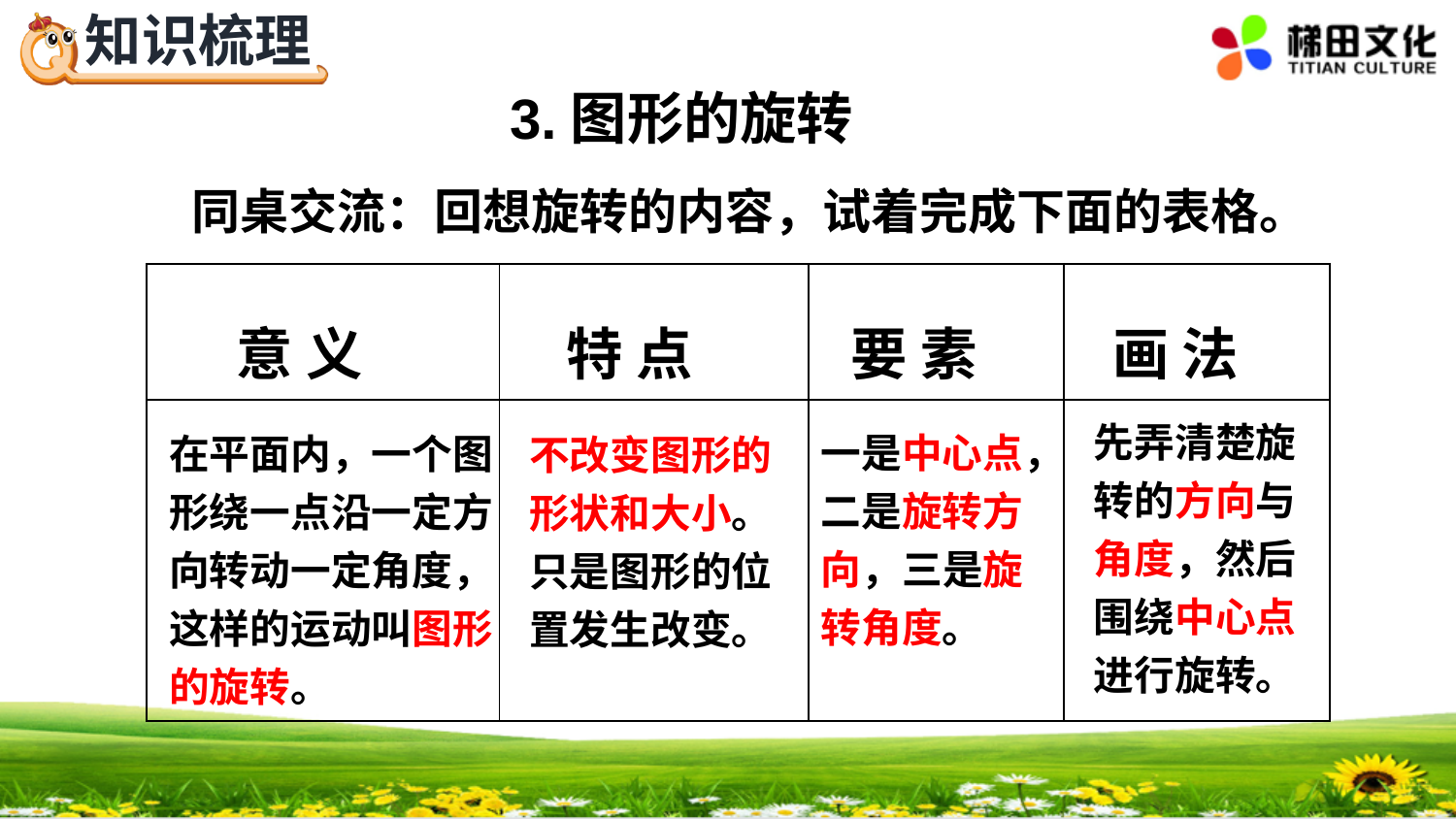

3.图形的旋转
同桌交流：回想旋转的内容，试着完成下面的表格。
|  |  |  |  |
| --- | --- | --- | --- |
|  |  |  |  |
意 义
特 点
要 素
画 法
先弄清楚旋转的方向与角度，然后围绕中心点进行旋转。
一是中心点，二是旋转方向，三是旋转角度。
在平面内，一个图形绕一点沿一定方向转动一定角度，这样的运动叫图形的旋转。
不改变图形的形状和大小。只是图形的位置发生改变。